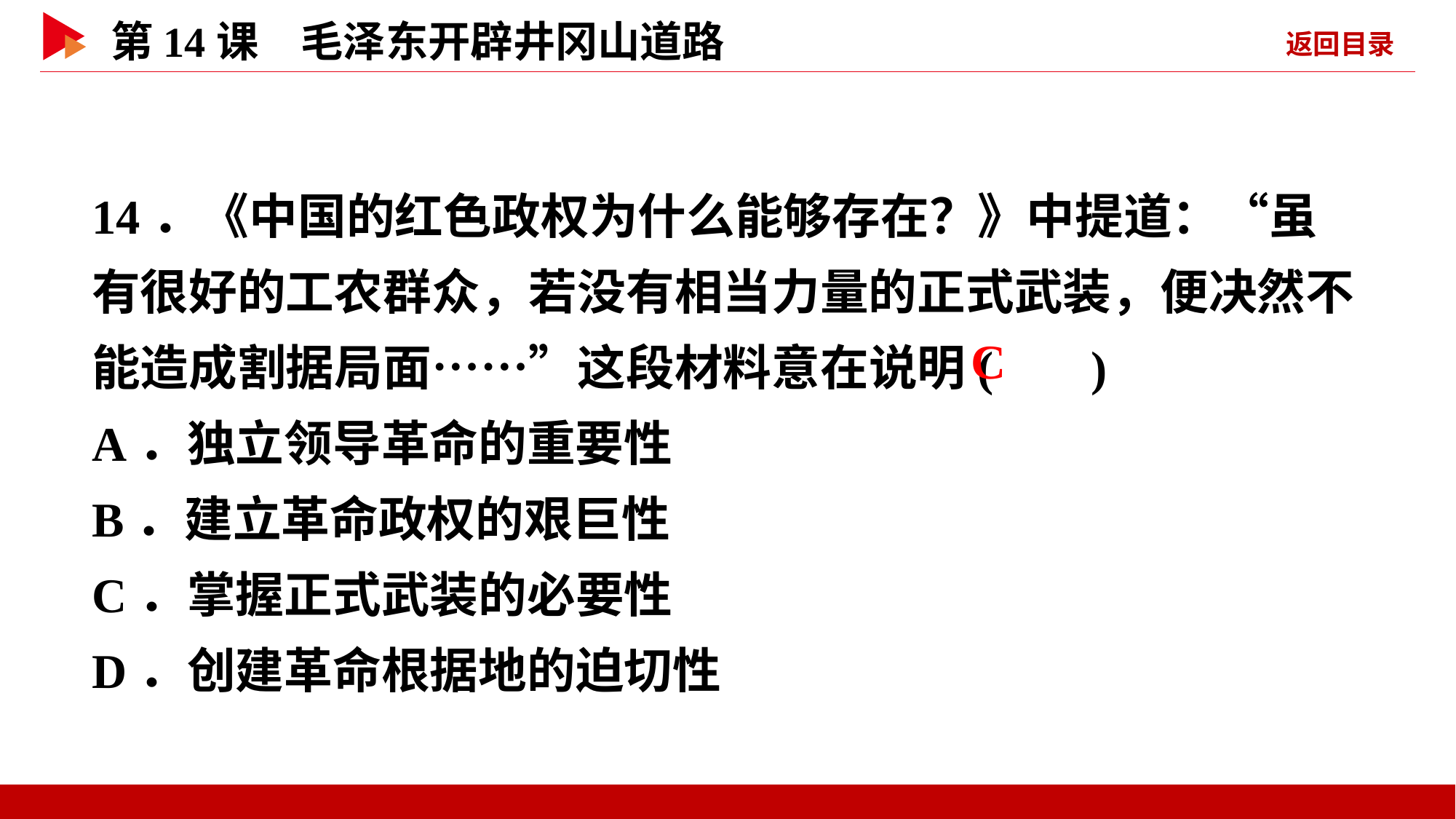

14．《中国的红色政权为什么能够存在？》中提道：“虽有很好的工农群众，若没有相当力量的正式武装，便决然不能造成割据局面……”这段材料意在说明(        )
A．独立领导革命的重要性
B．建立革命政权的艰巨性
C．掌握正式武装的必要性
D．创建革命根据地的迫切性
   C